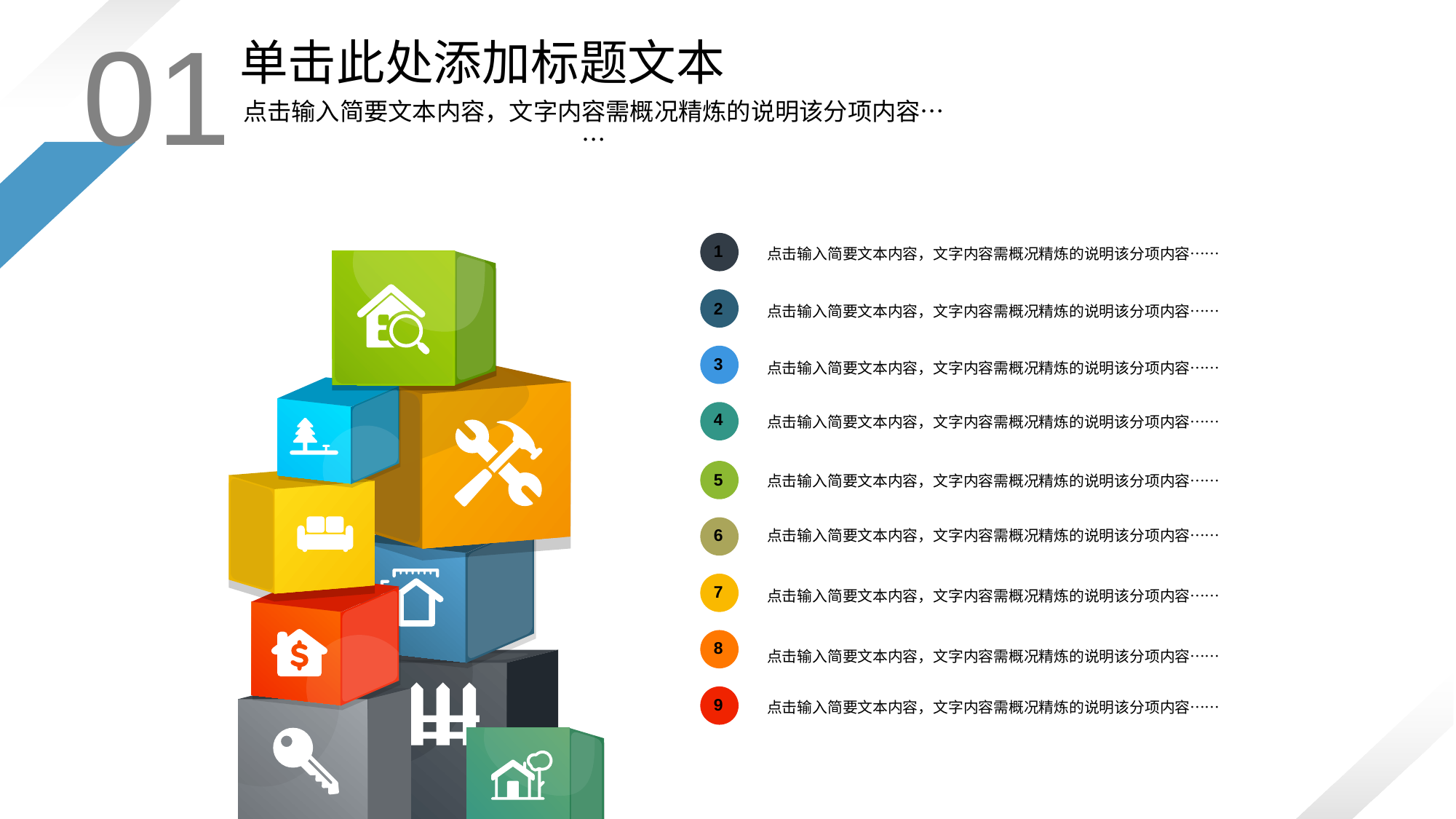

01
单击此处添加标题文本
点击输入简要文本内容，文字内容需概况精炼的说明该分项内容……

1
点击输入简要文本内容，文字内容需概况精炼的说明该分项内容……

2
点击输入简要文本内容，文字内容需概况精炼的说明该分项内容……

3
点击输入简要文本内容，文字内容需概况精炼的说明该分项内容……

10

4
点击输入简要文本内容，文字内容需概况精炼的说明该分项内容……

5
点击输入简要文本内容，文字内容需概况精炼的说明该分项内容……

6
点击输入简要文本内容，文字内容需概况精炼的说明该分项内容……

7

点击输入简要文本内容，文字内容需概况精炼的说明该分项内容……

8
点击输入简要文本内容，文字内容需概况精炼的说明该分项内容……

9

点击输入简要文本内容，文字内容需概况精炼的说明该分项内容……